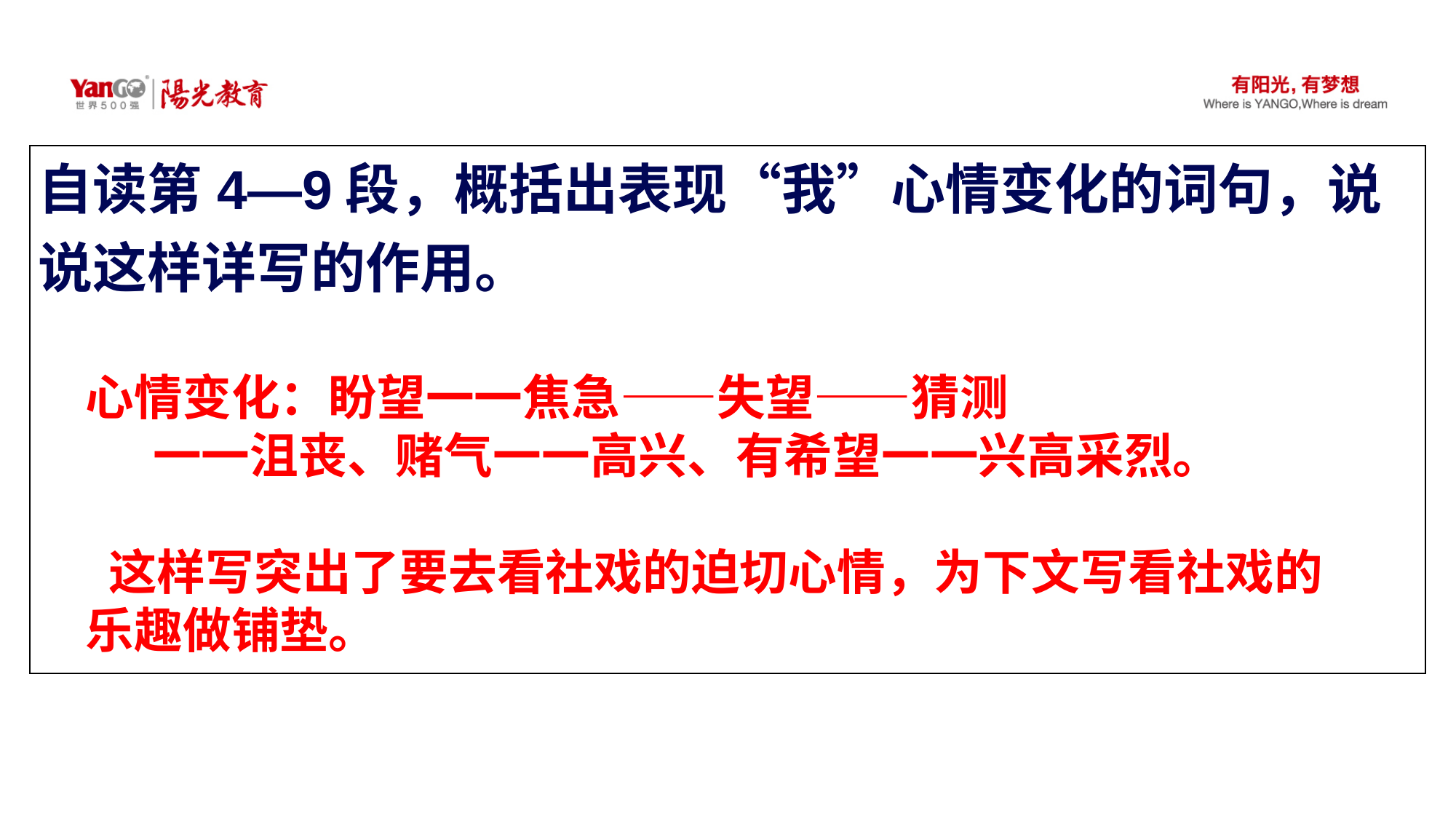

| 自读第4—9段，概括出表现“我”心情变化的词句，说说这样详写的作用。 |
| --- |
心情变化：盼望一一焦急——失望——猜测
     一一沮丧、赌气一一高兴、有希望一一兴高采烈。

 这样写突出了要去看社戏的迫切心情，为下文写看社戏的乐趣做铺垫。